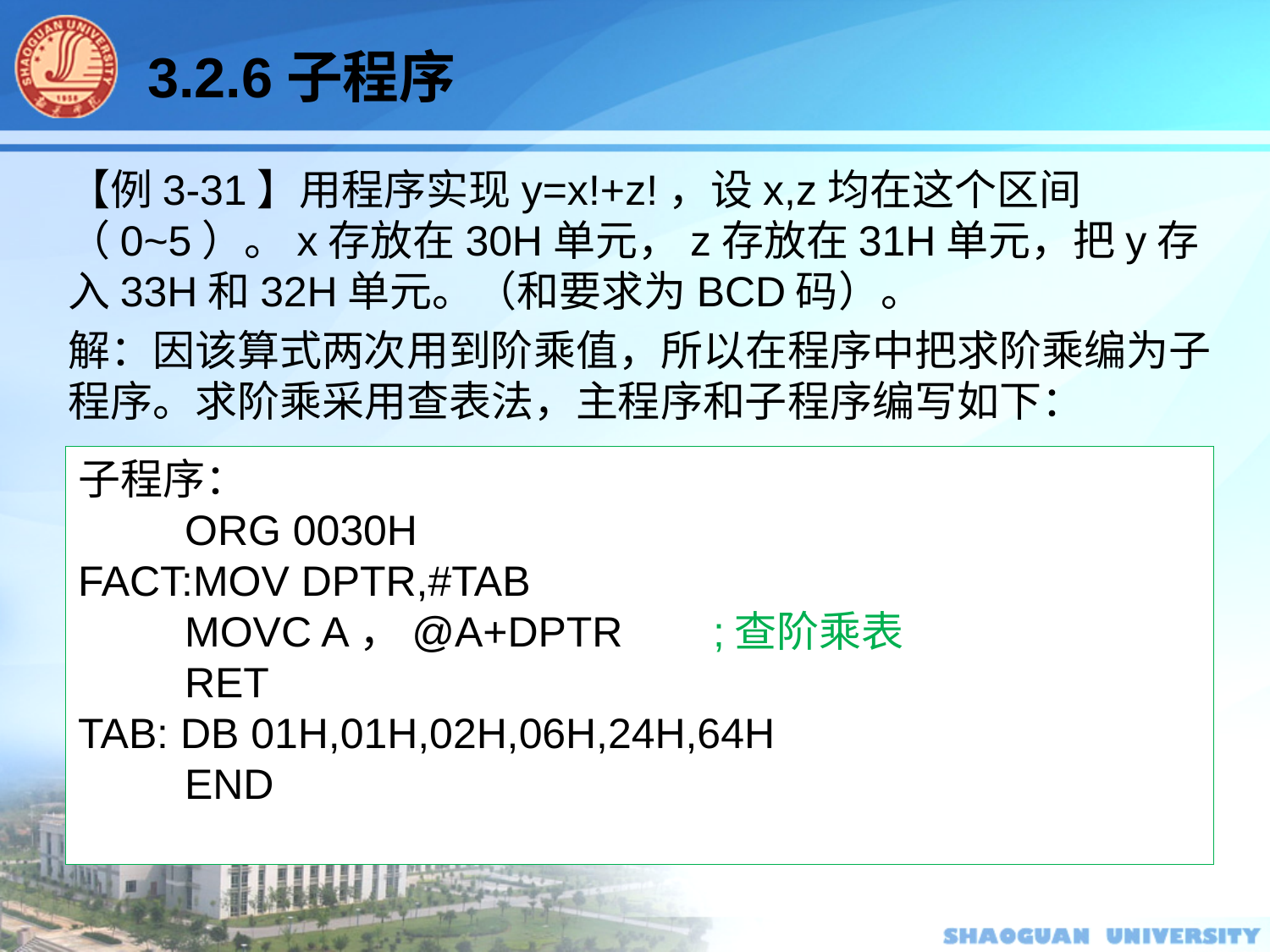

3.2.6子程序
【例3-31】用程序实现y=x!+z!，设x,z均在这个区间（0~5）。x存放在30H单元，z存放在31H单元，把y存入33H和32H单元。（和要求为BCD码）。
解：因该算式两次用到阶乘值，所以在程序中把求阶乘编为子程序。求阶乘采用查表法，主程序和子程序编写如下：
子程序：
         ORG 0030H
FACT:MOV DPTR,#TAB
         MOVC A，@A+DPTR 	;查阶乘表
         RET
TAB: DB 01H,01H,02H,06H,24H,64H
         END